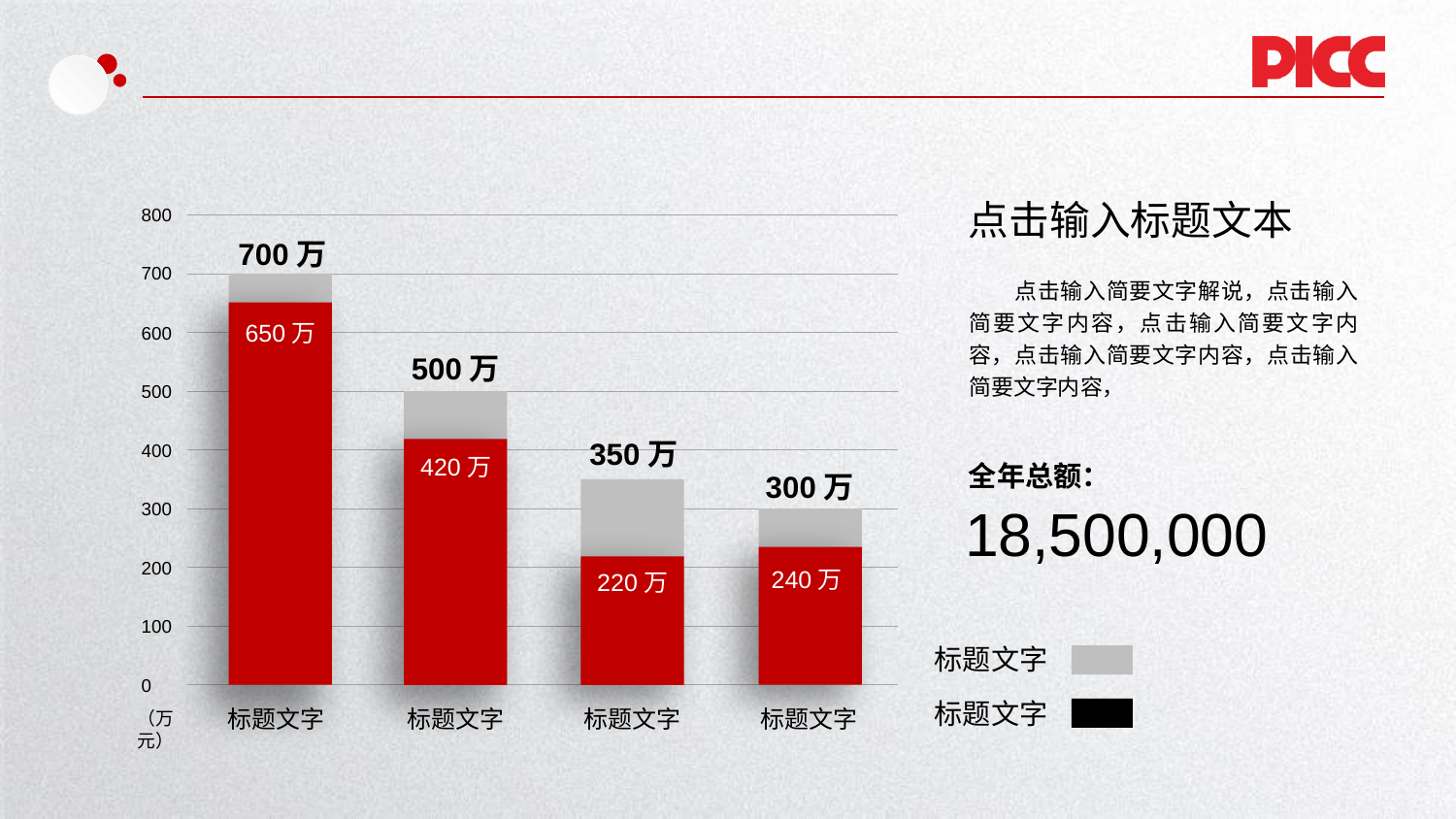

点击输入标题文本
800
700万
700
       点击输入简要文字解说，点击输入简要文字内容，点击输入简要文字内容，点击输入简要文字内容，点击输入简要文字内容，

650万
600
500万
500

350万
400

420万
全年总额：
300万

18,500,000
300

200

240万
220万
100
标题文字

0
标题文字
标题文字
标题文字
标题文字
标题文字

（万元）